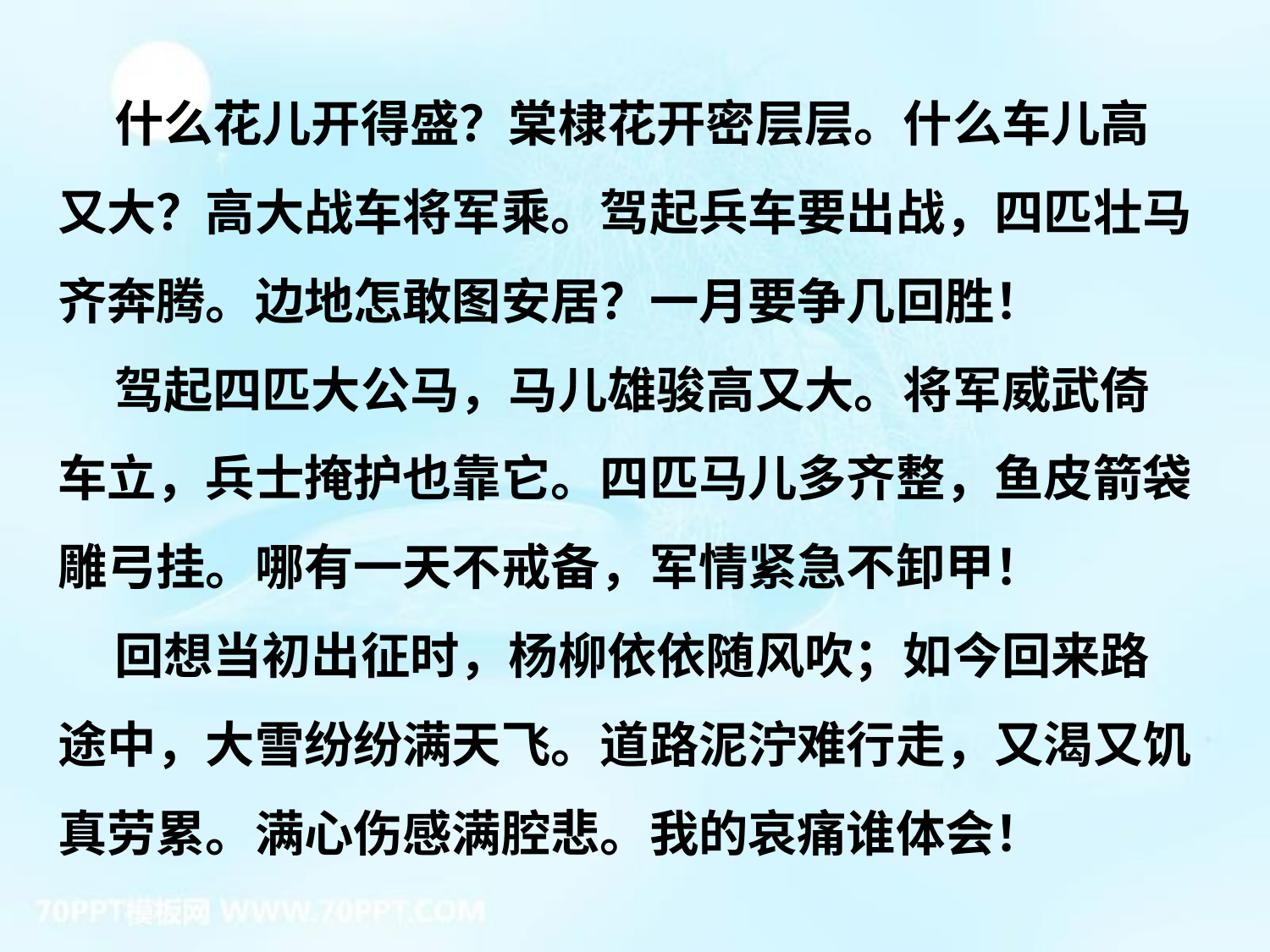

什么花儿开得盛？棠棣花开密层层。什么车儿高
又大？高大战车将军乘。驾起兵车要出战，四匹壮马
齐奔腾。边地怎敢图安居？一月要争几回胜！
    驾起四匹大公马，马儿雄骏高又大。将军威武倚
车立，兵士掩护也靠它。四匹马儿多齐整，鱼皮箭袋
雕弓挂。哪有一天不戒备，军情紧急不卸甲！
    回想当初出征时，杨柳依依随风吹；如今回来路
途中，大雪纷纷满天飞。道路泥泞难行走，又渴又饥
真劳累。满心伤感满腔悲。我的哀痛谁体会！